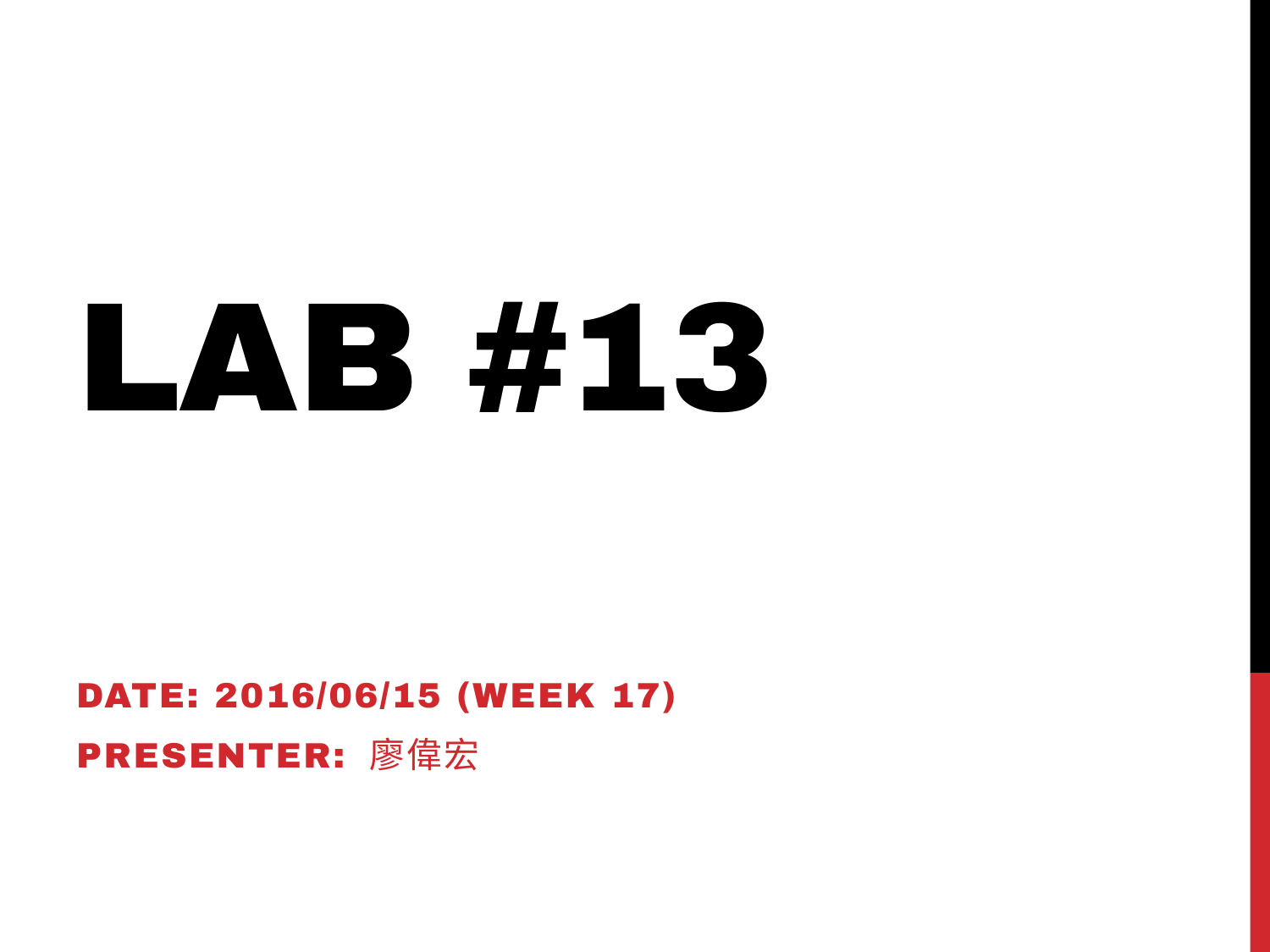

# Lab #13
Date: 2016/06/15 (week 17)
Presenter: 廖偉宏